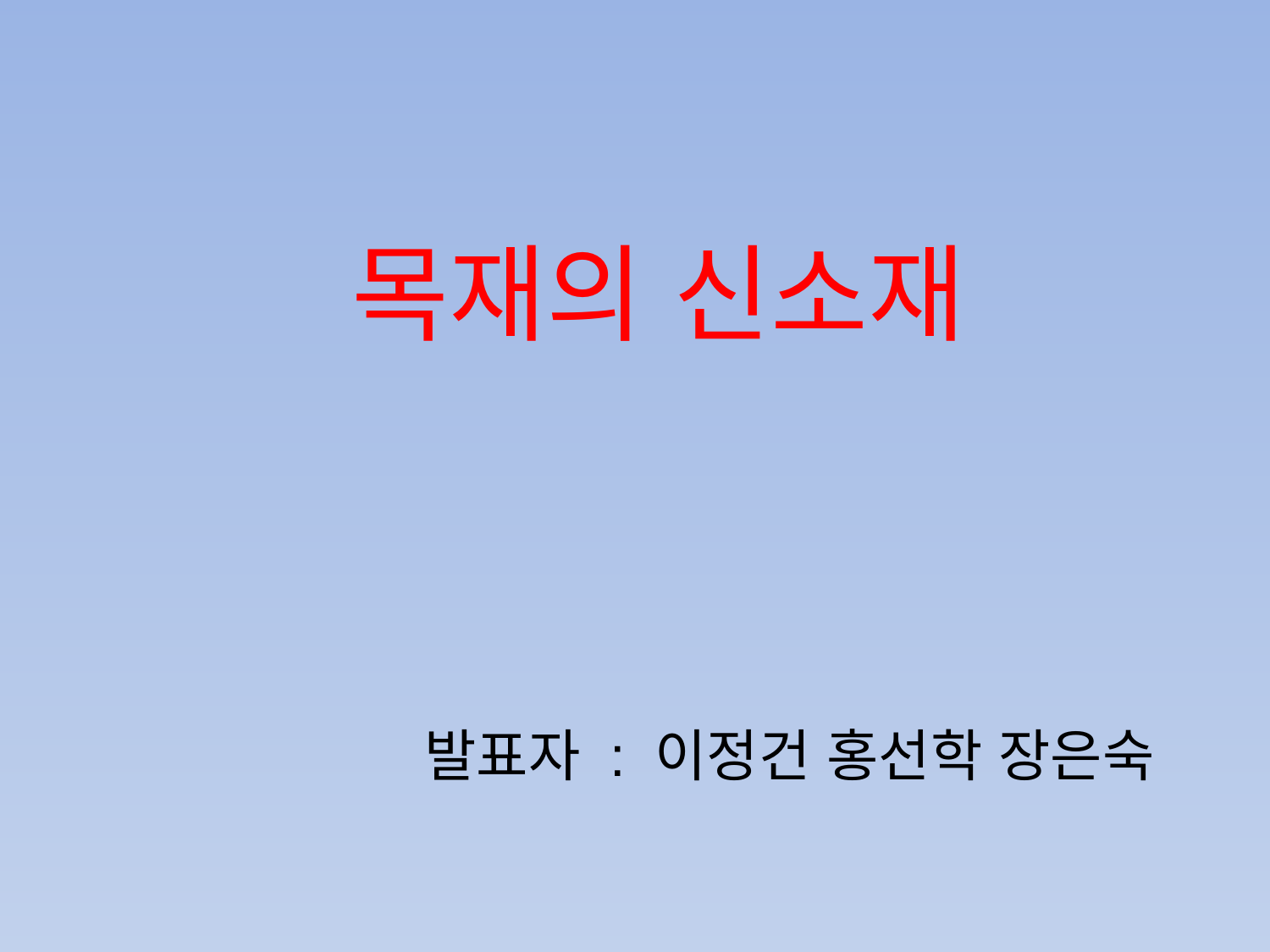

# 목재의 신소재
발표자 : 이정건 홍선학 장은숙